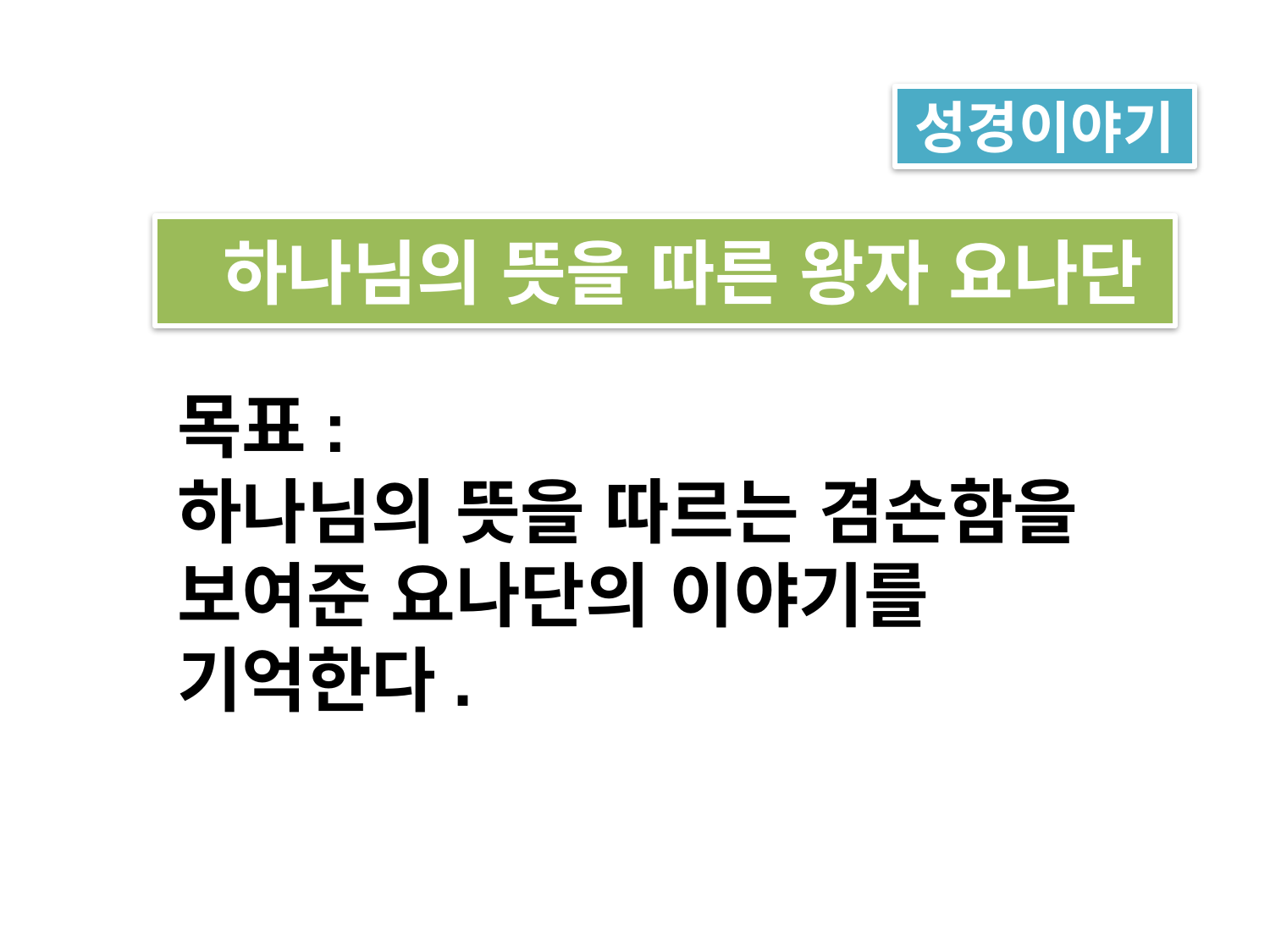

성경이야기
 하나님의 뜻을 따른 왕자 요나단
목표:
하나님의 뜻을 따르는 겸손함을
보여준 요나단의 이야기를
기억한다.